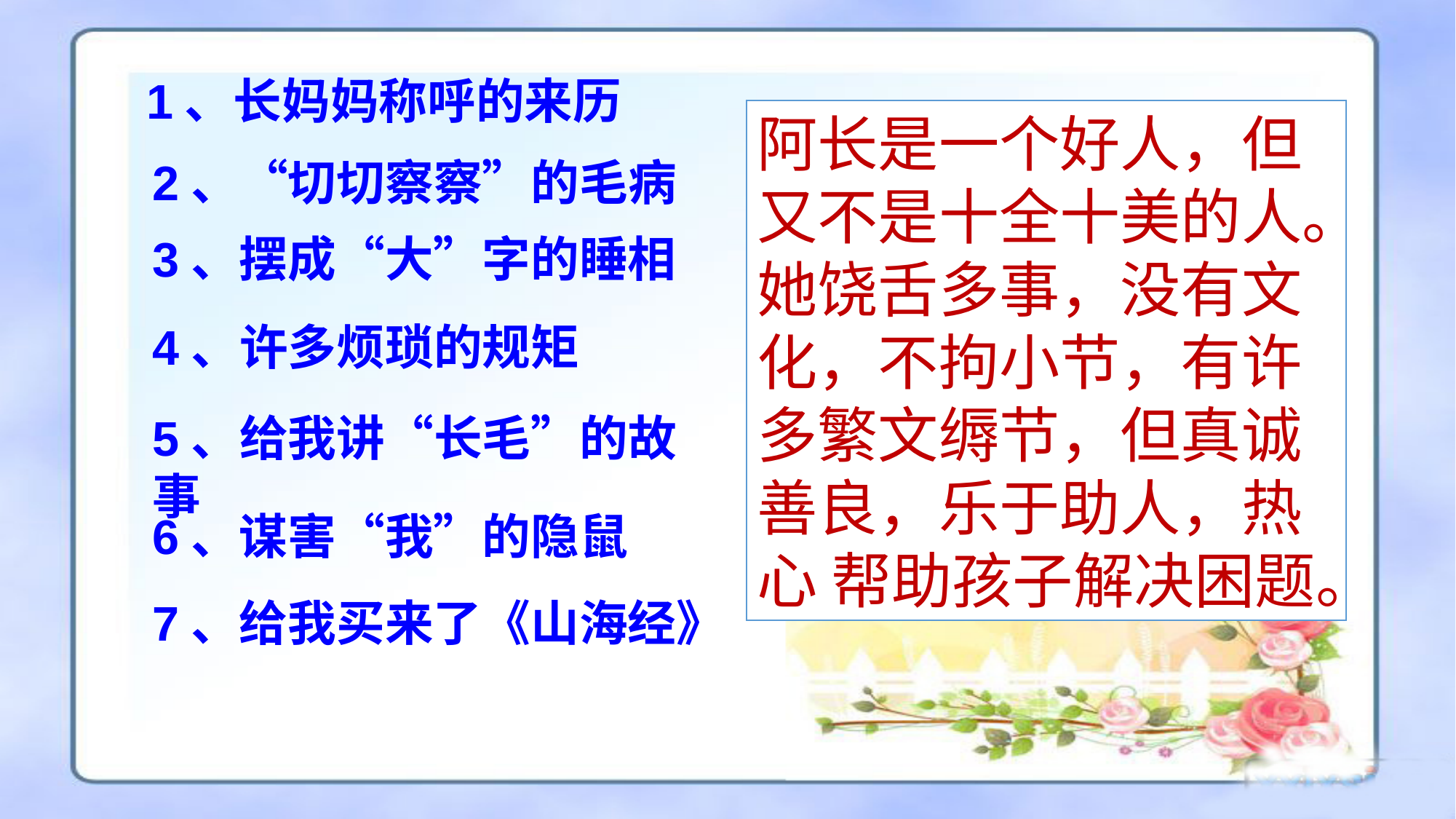

1、长妈妈称呼的来历
阿长是一个好人，但又不是十全十美的人。
她饶舌多事，没有文化，不拘小节，有许多繁文缛节，但真诚善良，乐于助人，热心 帮助孩子解决困题。
2、“切切察察”的毛病
3、摆成“大”字的睡相
4、许多烦琐的规矩
5、给我讲“长毛”的故事
6、谋害“我”的隐鼠

7、给我买来了《山海经》